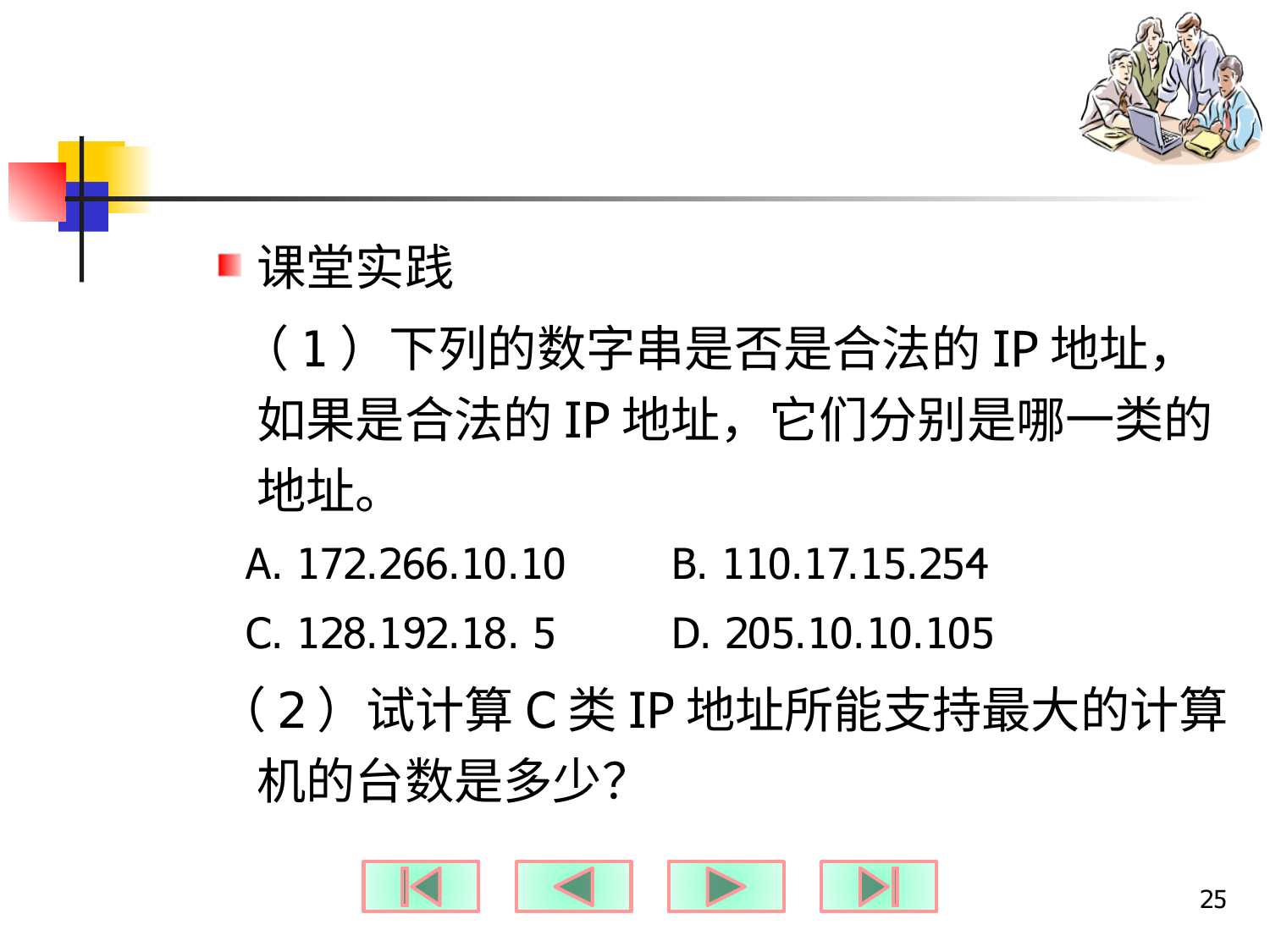

#
课堂实践
 （1）下列的数字串是否是合法的IP地址，如果是合法的IP地址，它们分别是哪一类的地址。
A. 172.266.10.10 	 B. 110.17.15.254
C. 128.192.18. 5 	 D. 205.10.10.105
（2）试计算C类IP地址所能支持最大的计算机的台数是多少？

25